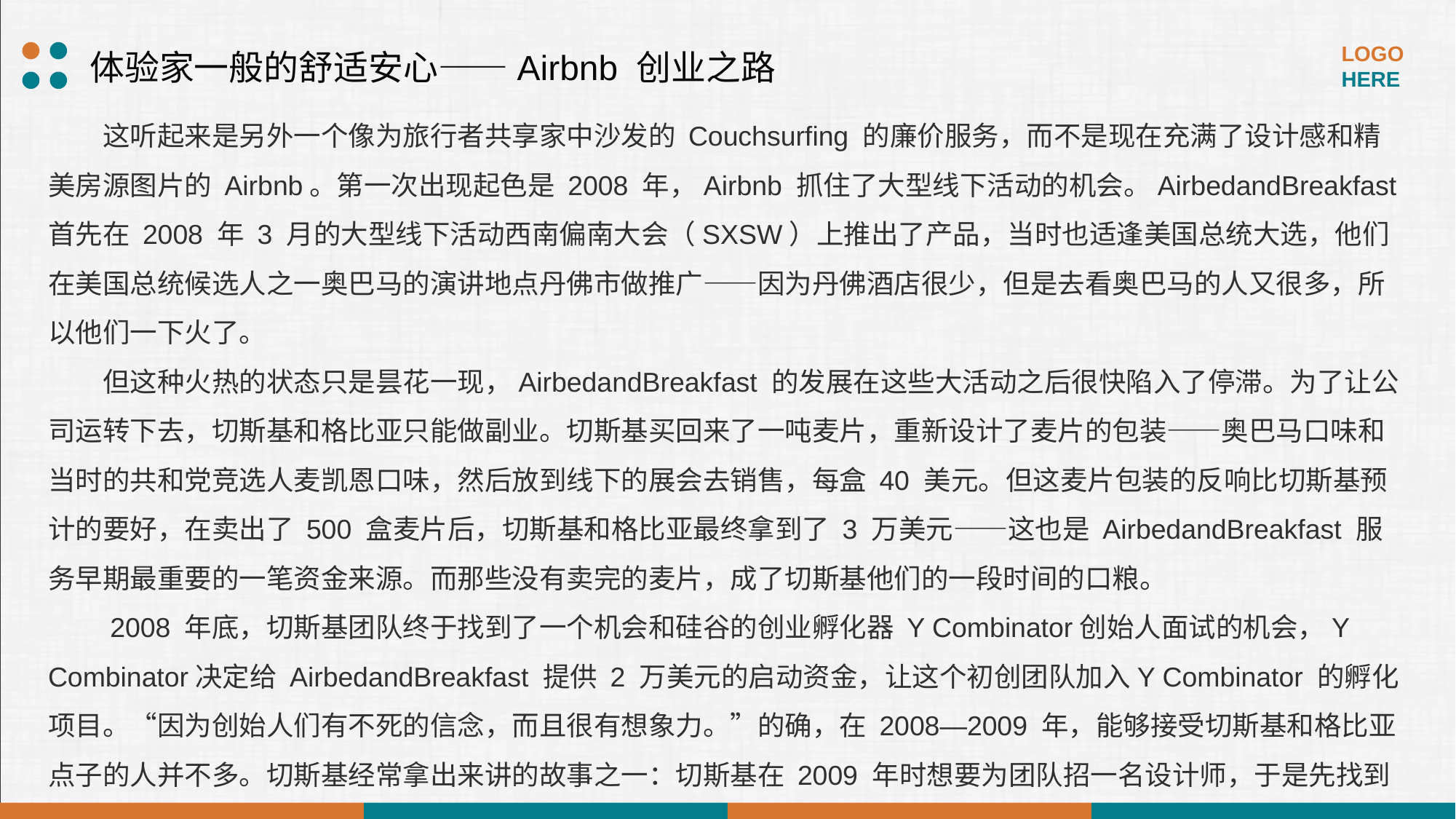

体验家一般的舒适安心——Airbnb 创业之路
这听起来是另外一个像为旅行者共享家中沙发的 Couchsurfing 的廉价服务，而不是现在充满了设计感和精美房源图片的 Airbnb。第一次出现起色是 2008 年，Airbnb 抓住了大型线下活动的机会。AirbedandBreakfast 首先在 2008 年 3 月的大型线下活动西南偏南大会（SXSW）上推出了产品，当时也适逢美国总统大选，他们在美国总统候选人之一奥巴马的演讲地点丹佛市做推广——因为丹佛酒店很少，但是去看奥巴马的人又很多，所以他们一下火了。
但这种火热的状态只是昙花一现，AirbedandBreakfast 的发展在这些大活动之后很快陷入了停滞。为了让公司运转下去，切斯基和格比亚只能做副业。切斯基买回来了一吨麦片，重新设计了麦片的包装——奥巴马口味和当时的共和党竞选人麦凯恩口味，然后放到线下的展会去销售，每盒 40 美元。但这麦片包装的反响比切斯基预计的要好，在卖出了 500 盒麦片后，切斯基和格比亚最终拿到了 3 万美元——这也是 AirbedandBreakfast 服务早期最重要的一笔资金来源。而那些没有卖完的麦片，成了切斯基他们的一段时间的口粮。
 2008 年底，切斯基团队终于找到了一个机会和硅谷的创业孵化器 Y Combinator创始人面试的机会，Y Combinator决定给 AirbedandBreakfast 提供 2 万美元的启动资金，让这个初创团队加入Y Combinator 的孵化项目。“因为创始人们有不死的信念，而且很有想象力。”的确，在 2008—2009 年，能够接受切斯基和格比亚点子的人并不多。切斯基经常拿出来讲的故事之一：切斯基在 2009 年时想要为团队招一名设计师，于是先找到